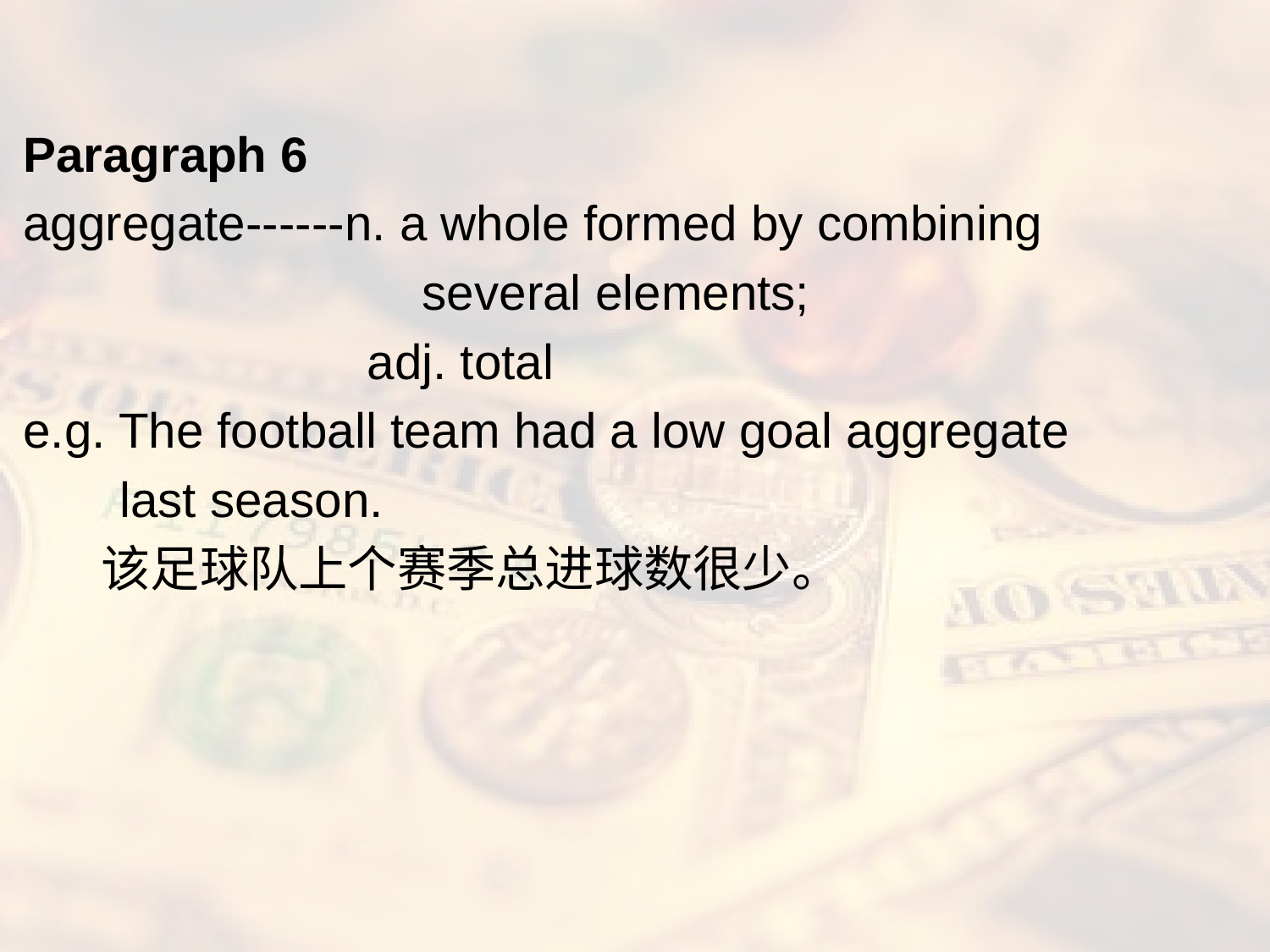

#
Paragraph 6
aggregate------n. a whole formed by combining
                             several elements;
                         adj. total
e.g. The football team had a low goal aggregate
       last season.
      该足球队上个赛季总进球数很少。